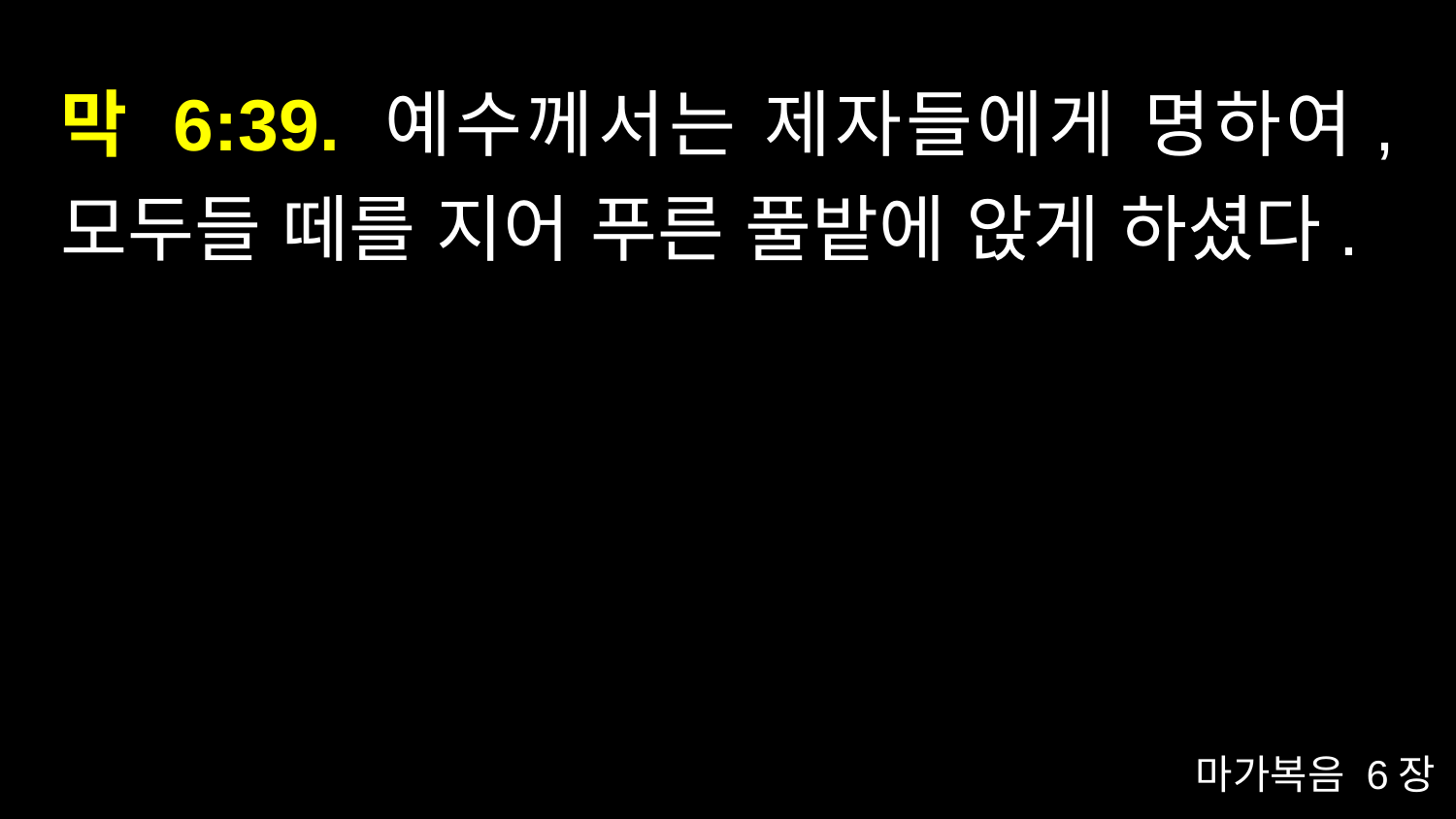

# 막 6:39. 예수께서는 제자들에게 명하여, 모두들 떼를 지어 푸른 풀밭에 앉게 하셨다.
마가복음 6장